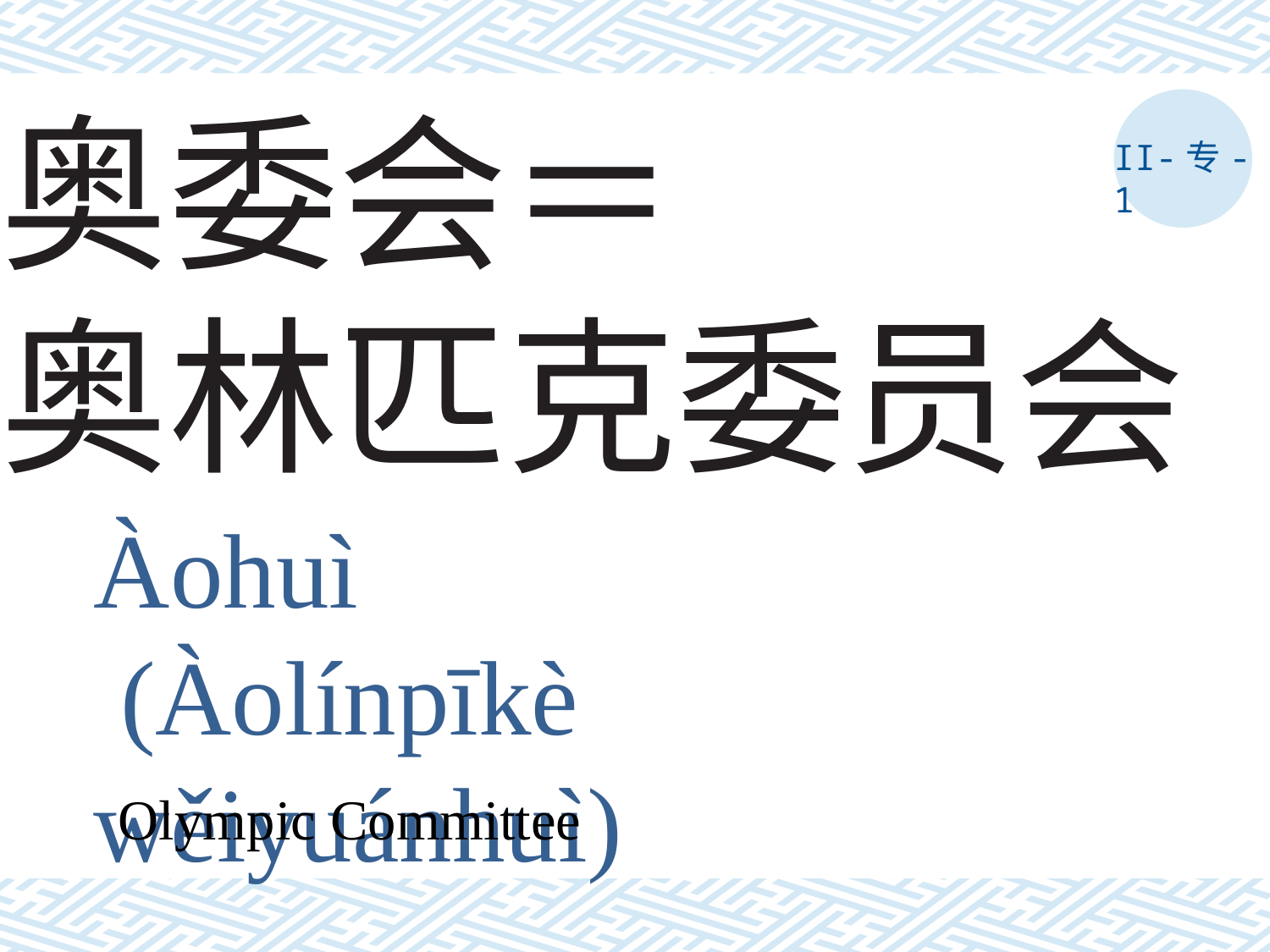

# 奥委会＝ 奥林匹克委员会
II-专-1

Àohuì
 (Àolínpīkè wěiyuánhuì)
Olympic Committee